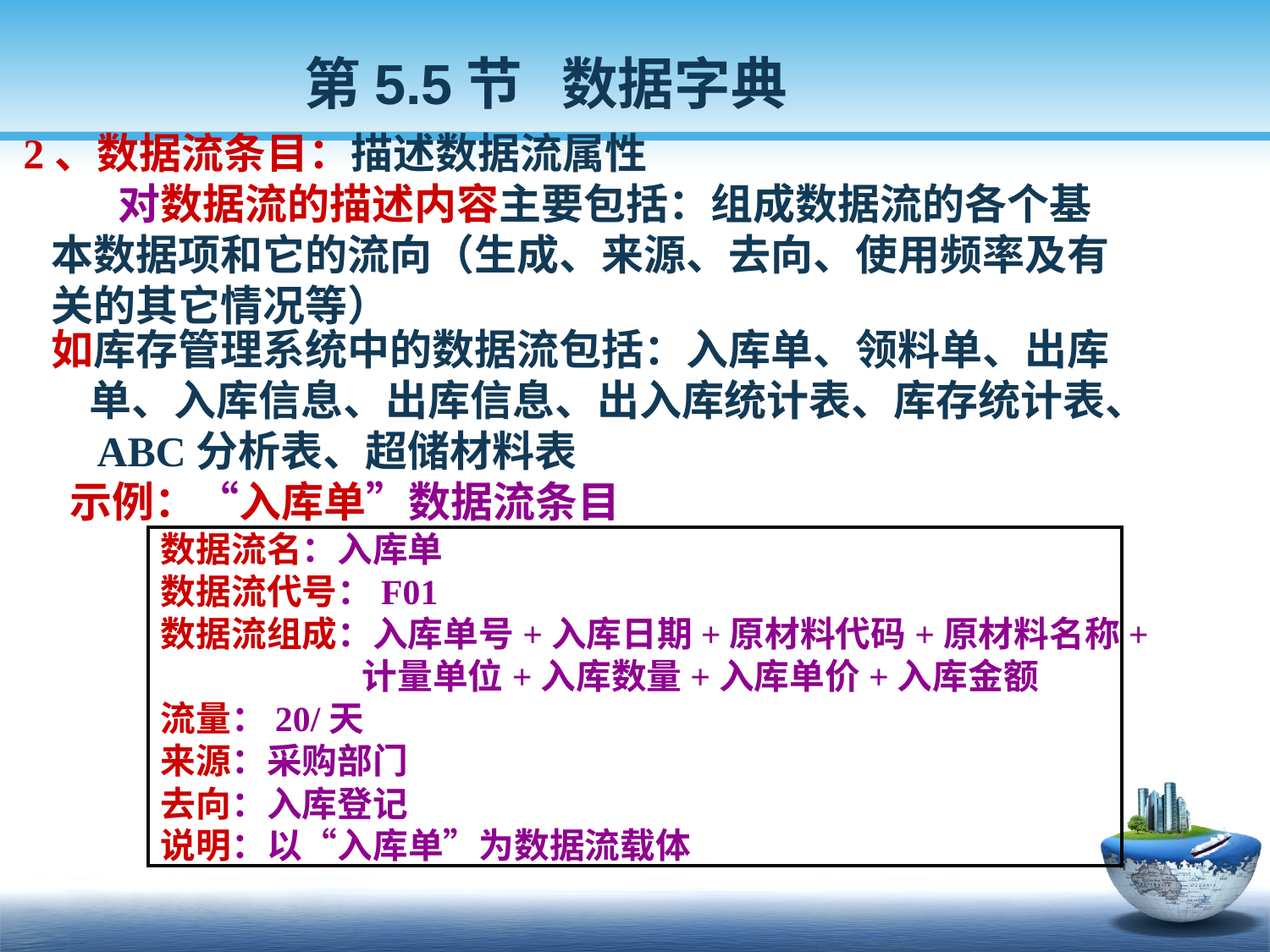

第5.5节   数据字典
 2、数据流条目：描述数据流属性
          对数据流的描述内容主要包括：组成数据流的各个基
   本数据项和它的流向（生成、来源、去向、使用频率及有
   关的其它情况等）

   如库存管理系统中的数据流包括：入库单、领料单、出库
       单、入库信息、出库信息、出入库统计表、库存统计表、
        ABC分析表、超储材料表
     示例：“入库单”数据流条目

数据流名：入库单
数据流代号：F01
数据流组成：入库单号+入库日期+原材料代码+原材料名称+
                        计量单位+入库数量+入库单价+入库金额
流量：20/天
来源：采购部门
去向：入库登记
说明：以“入库单”为数据流载体